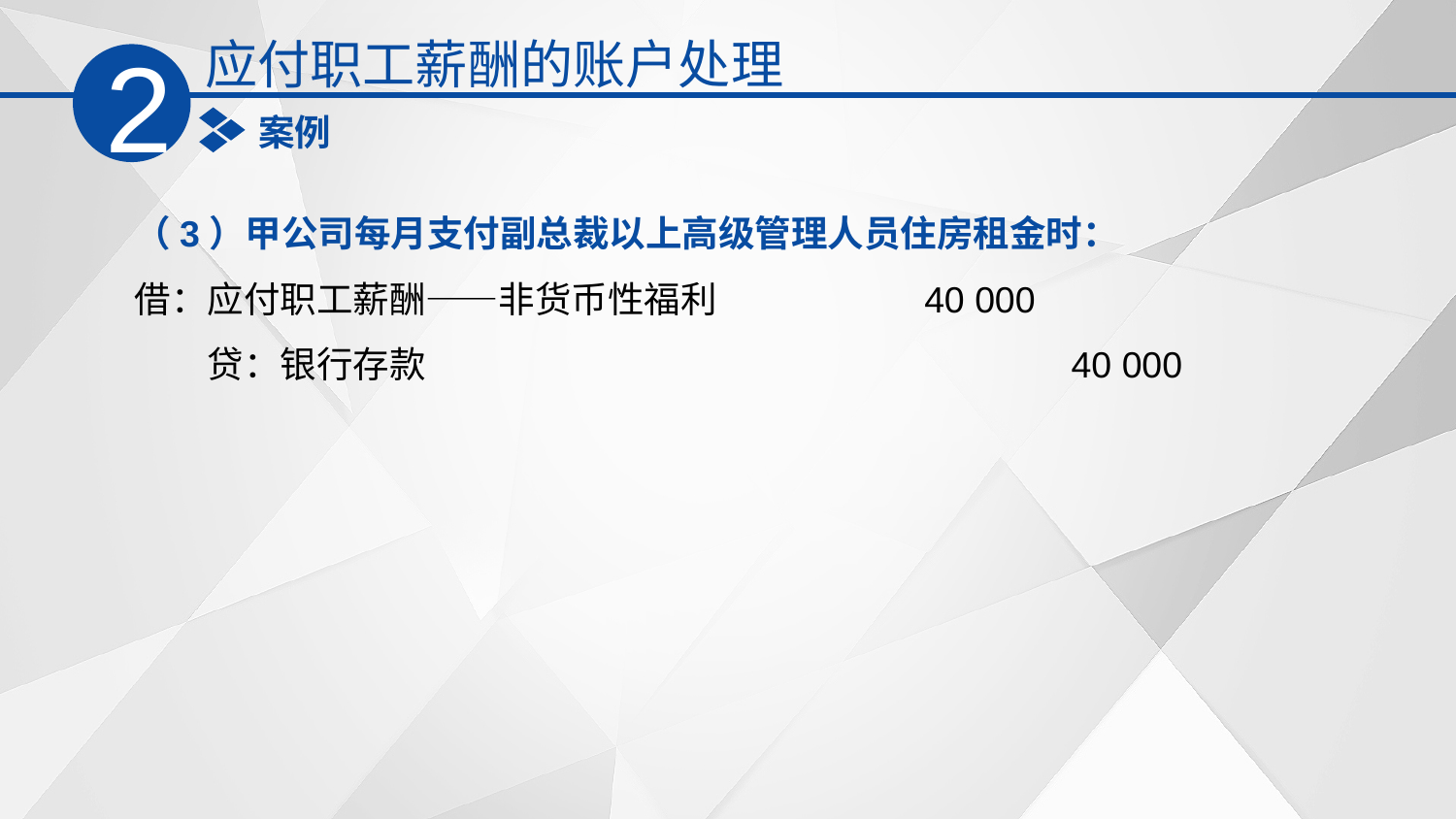

应付职工薪酬的账户处理
2

案例

（3）甲公司每月支付副总裁以上高级管理人员住房租金时：
借：应付职工薪酬——非货币性福利　　　　　  40 000
　　贷：银行存款　　　　　　　　　　　　　　　           40 000